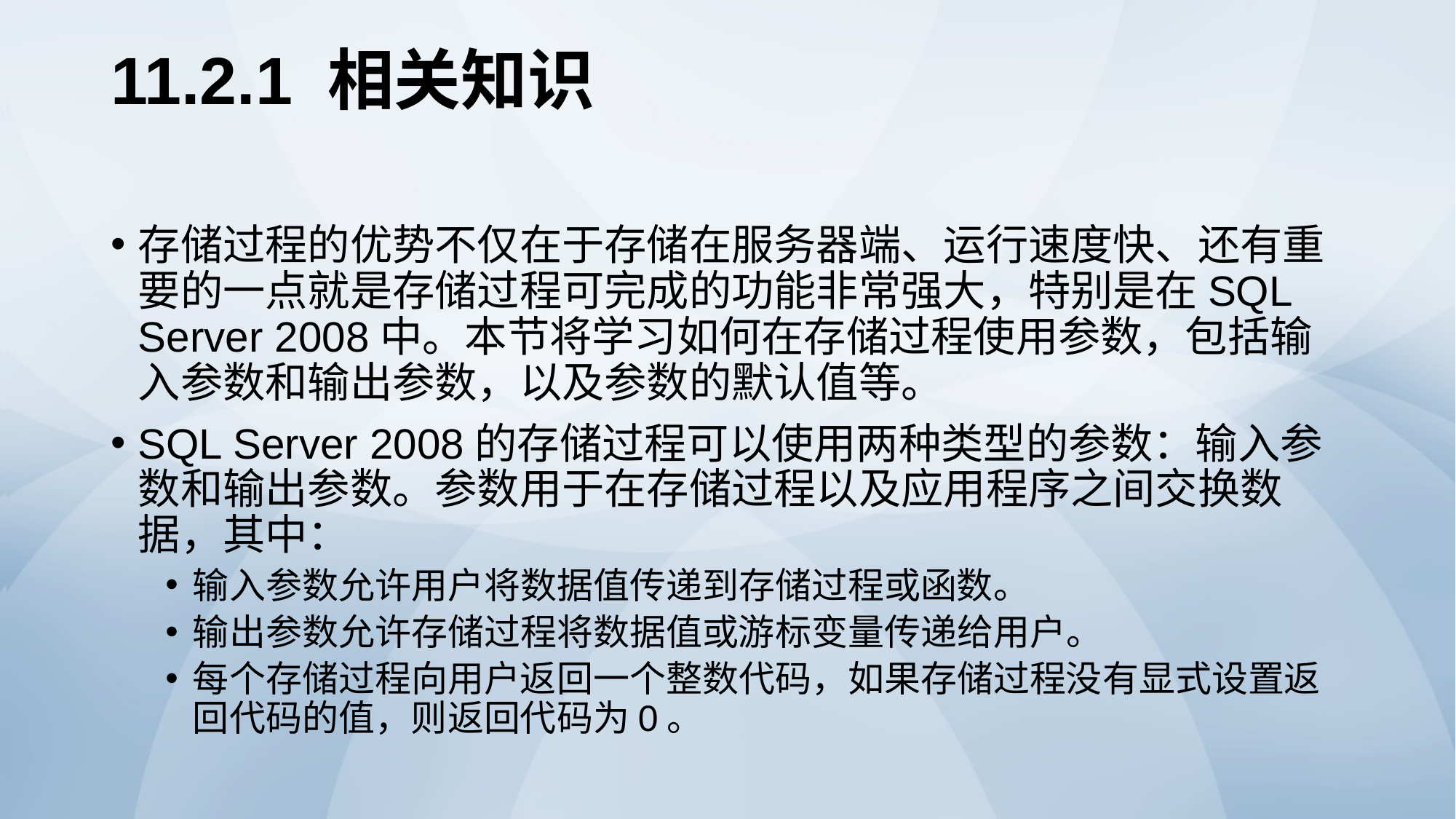

# 11.2.1 相关知识
存储过程的优势不仅在于存储在服务器端、运行速度快、还有重要的一点就是存储过程可完成的功能非常强大，特别是在SQL Server 2008中。本节将学习如何在存储过程使用参数，包括输入参数和输出参数，以及参数的默认值等。
SQL Server 2008的存储过程可以使用两种类型的参数：输入参数和输出参数。参数用于在存储过程以及应用程序之间交换数据，其中：
输入参数允许用户将数据值传递到存储过程或函数。
输出参数允许存储过程将数据值或游标变量传递给用户。
每个存储过程向用户返回一个整数代码，如果存储过程没有显式设置返回代码的值，则返回代码为0。